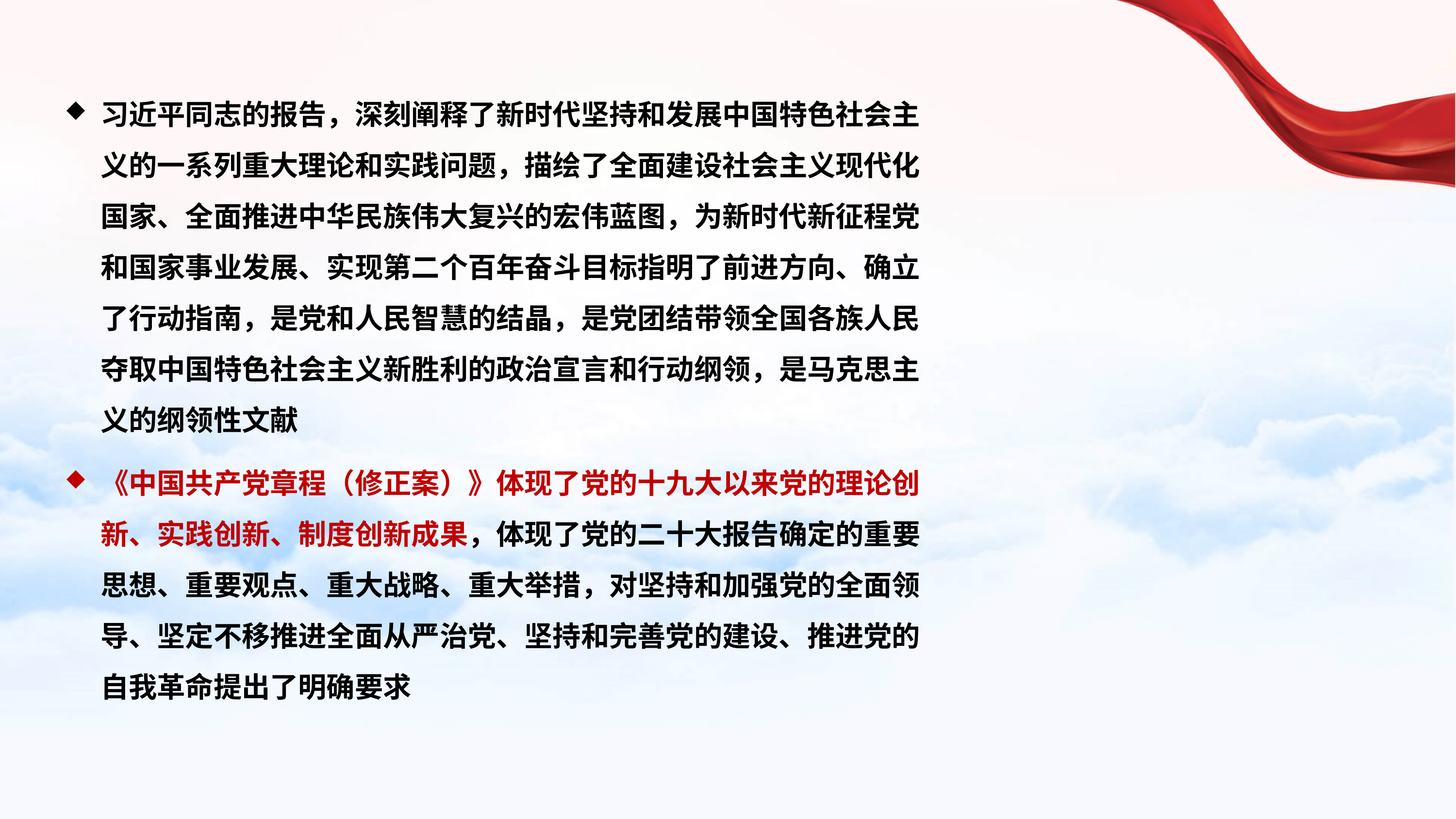

习近平同志的报告，深刻阐释了新时代坚持和发展中国特色社会主义的一系列重大理论和实践问题，描绘了全面建设社会主义现代化国家、全面推进中华民族伟大复兴的宏伟蓝图，为新时代新征程党和国家事业发展、实现第二个百年奋斗目标指明了前进方向、确立了行动指南，是党和人民智慧的结晶，是党团结带领全国各族人民夺取中国特色社会主义新胜利的政治宣言和行动纲领，是马克思主义的纲领性文献
《中国共产党章程（修正案）》体现了党的十九大以来党的理论创新、实践创新、制度创新成果，体现了党的二十大报告确定的重要思想、重要观点、重大战略、重大举措，对坚持和加强党的全面领导、坚定不移推进全面从严治党、坚持和完善党的建设、推进党的自我革命提出了明确要求